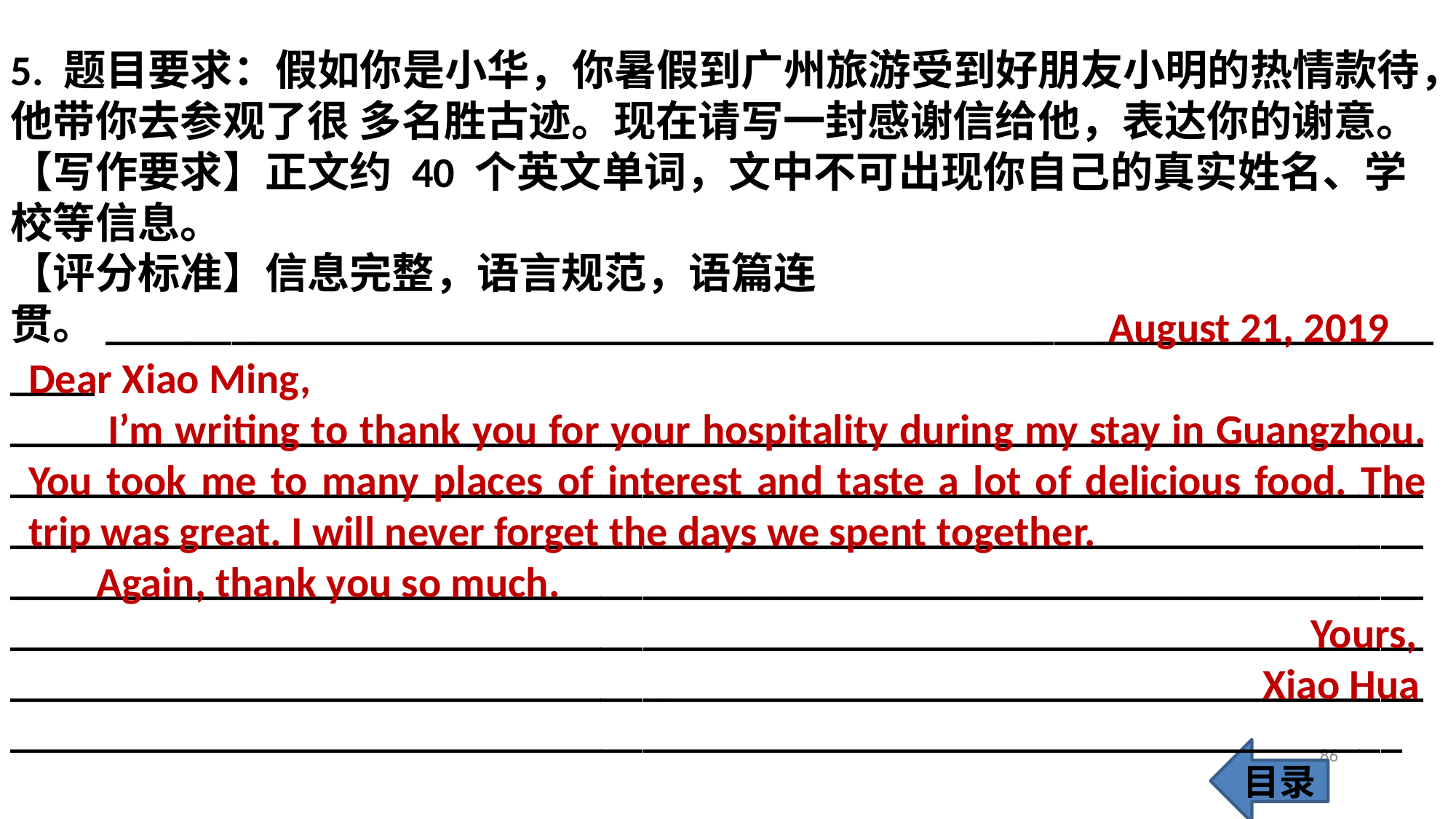

5. 题目要求：假如你是小华，你暑假到广州旅游受到好朋友小明的热情款待，他带你去参观了很 多名胜古迹。现在请写一封感谢信给他，表达你的谢意。
【写作要求】正文约 40 个英文单词，文中不可出现你自己的真实姓名、学校等信息。
【评分标准】信息完整，语言规范，语篇连贯。___________________________________________________________________
___________________________________________________________________
___________________________________________________________________
___________________________________________________________________
___________________________________________________________________
___________________________________________________________________
___________________________________________________________________
__________________________________________________________________
                                                                                                                August 21, 2019
Dear Xiao Ming,
       I’m writing to thank you for your hospitality during my stay in Guangzhou. You took me to many places of interest and taste a lot of delicious food. The trip was great. I will never forget the days we spent together.
       Again, thank you so much.
                                                                                                                                     Yours,
                                                                                                                                Xiao Hua
86
目录